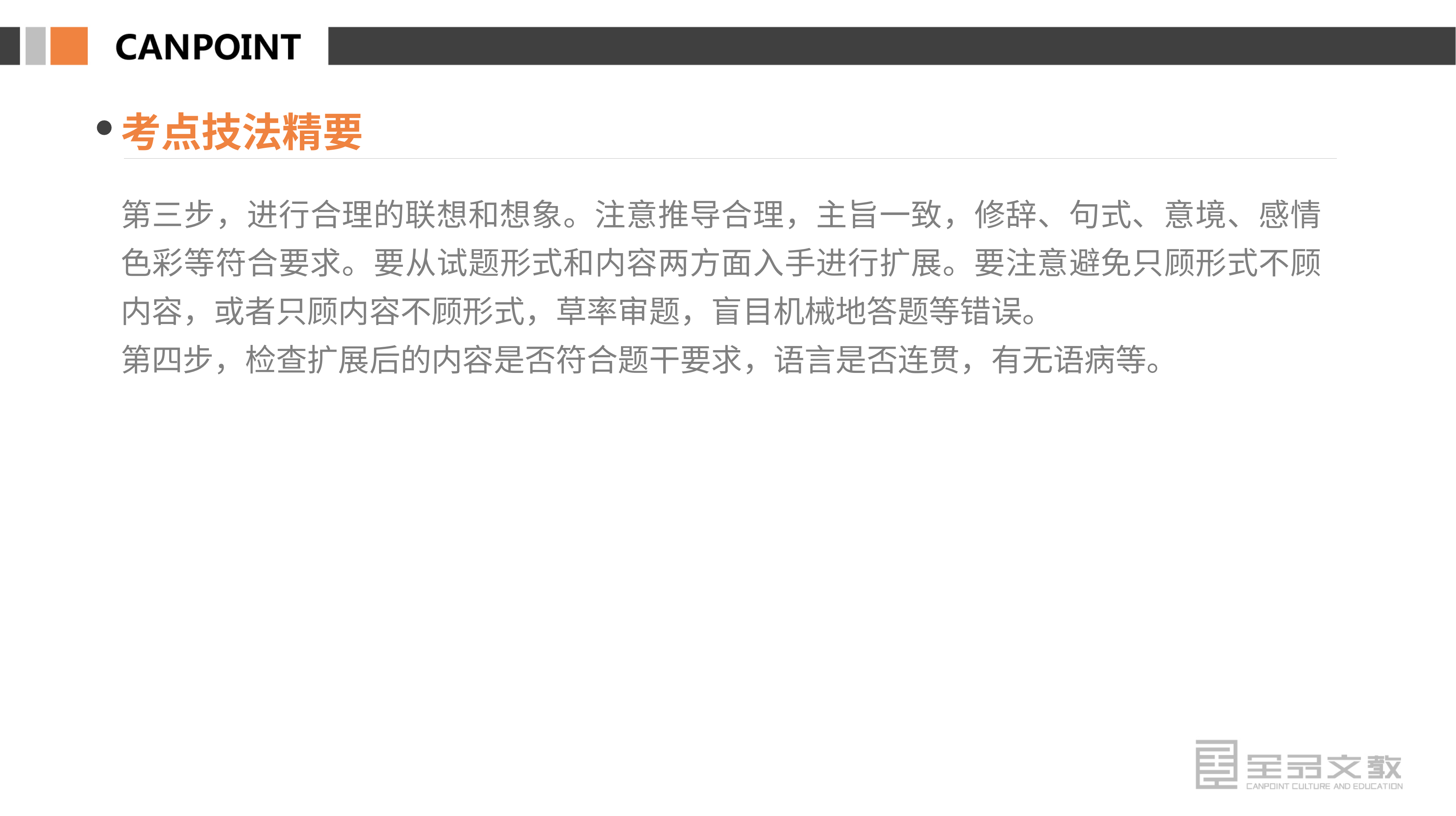

考点技法精要

第三步，进行合理的联想和想象。注意推导合理，主旨一致，修辞、句式、意境、感情色彩等符合要求。要从试题形式和内容两方面入手进行扩展。要注意避免只顾形式不顾内容，或者只顾内容不顾形式，草率审题，盲目机械地答题等错误。
第四步，检查扩展后的内容是否符合题干要求，语言是否连贯，有无语病等。